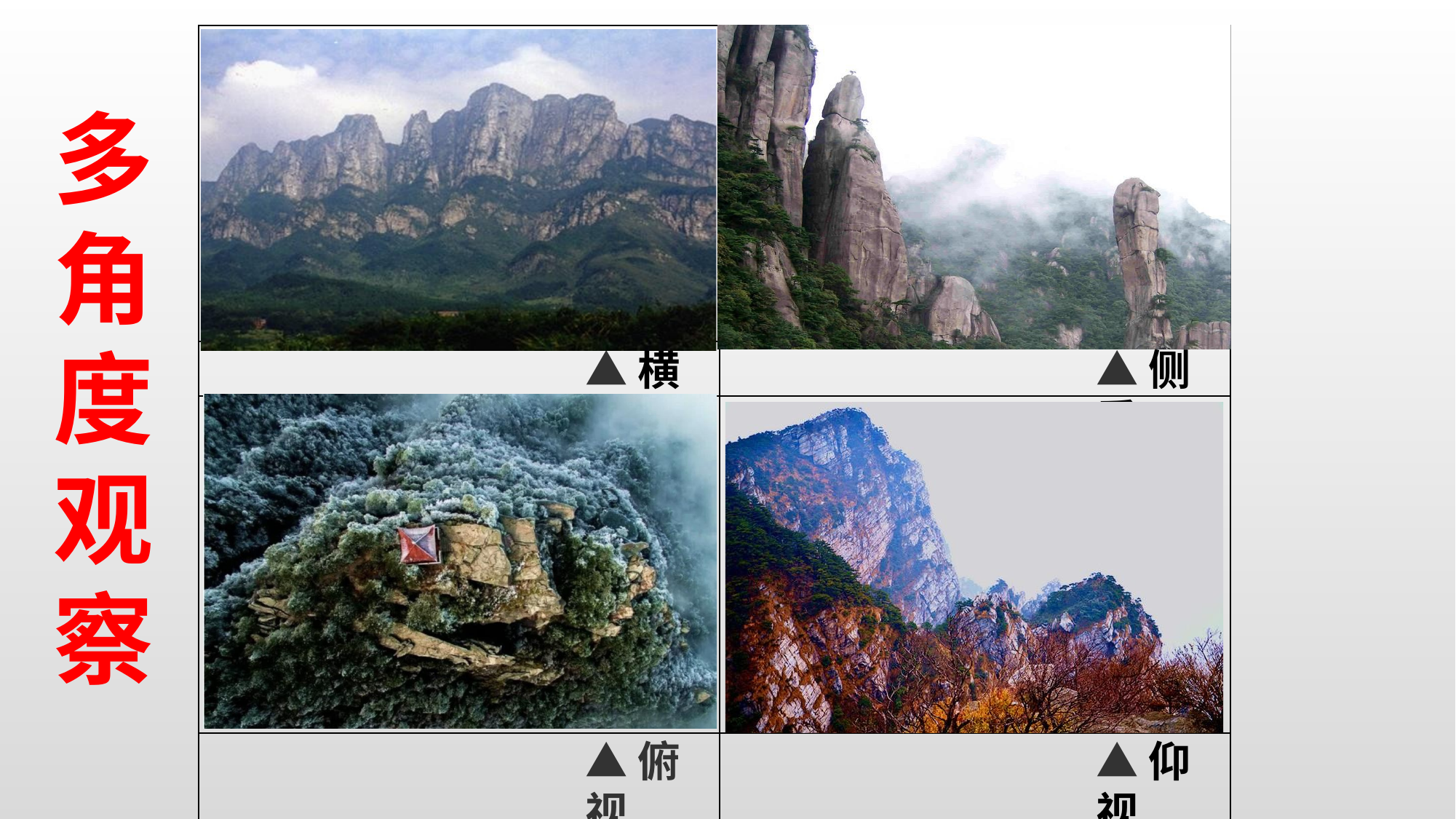

多 角 度 观 察

▲横看
▲侧看

▲俯视
▲仰视